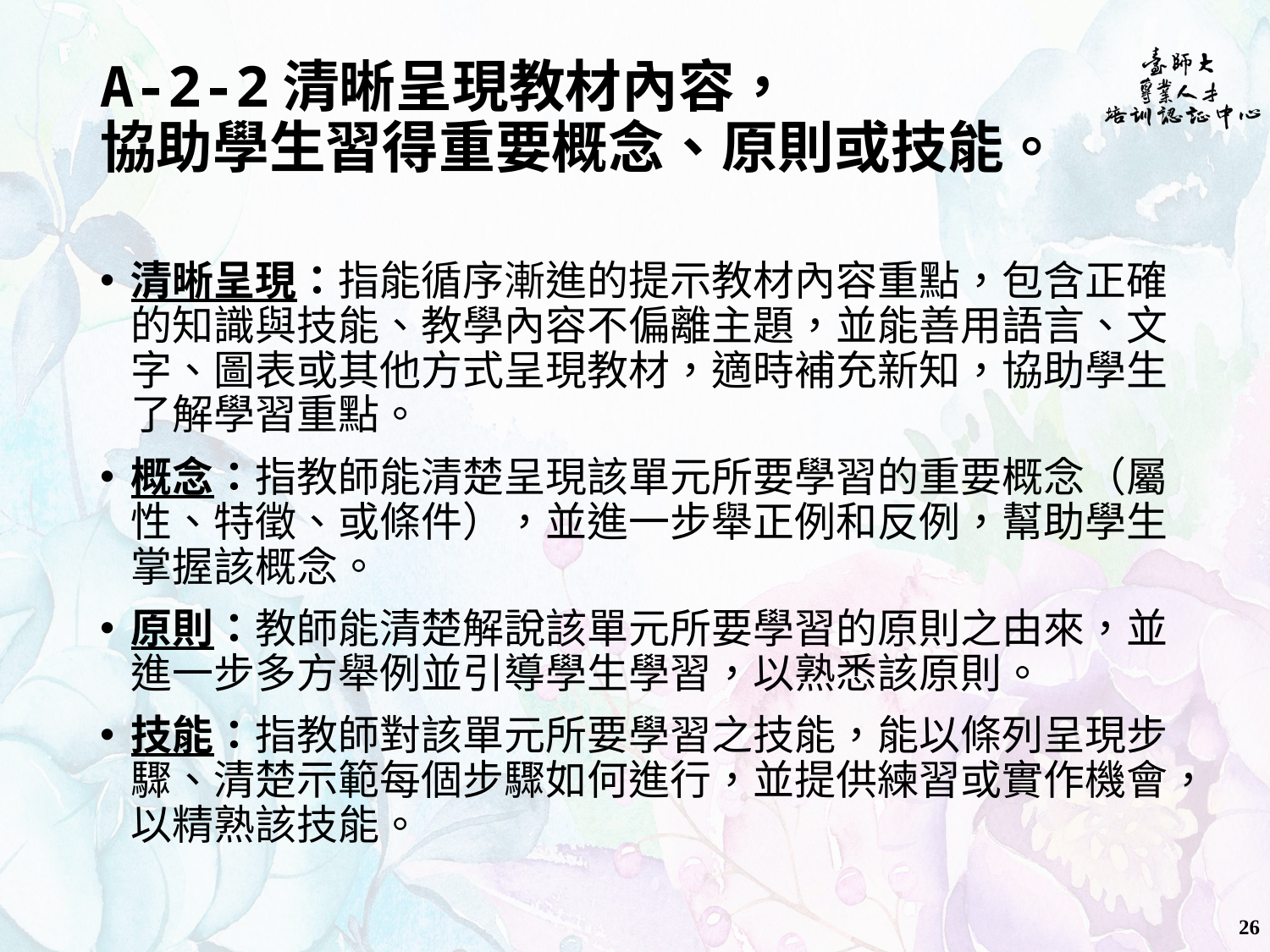

# A-2-2清晰呈現教材內容， 協助學生習得重要概念、原則或技能。
清晰呈現：指能循序漸進的提示教材內容重點，包含正確的知識與技能、教學內容不偏離主題，並能善用語言、文字、圖表或其他方式呈現教材，適時補充新知，協助學生了解學習重點。
概念：指教師能清楚呈現該單元所要學習的重要概念（屬性、特徵、或條件），並進一步舉正例和反例，幫助學生掌握該概念。
原則：教師能清楚解說該單元所要學習的原則之由來，並進一步多方舉例並引導學生學習，以熟悉該原則。
技能：指教師對該單元所要學習之技能，能以條列呈現步驟、清楚示範每個步驟如何進行，並提供練習或實作機會，以精熟該技能。
26